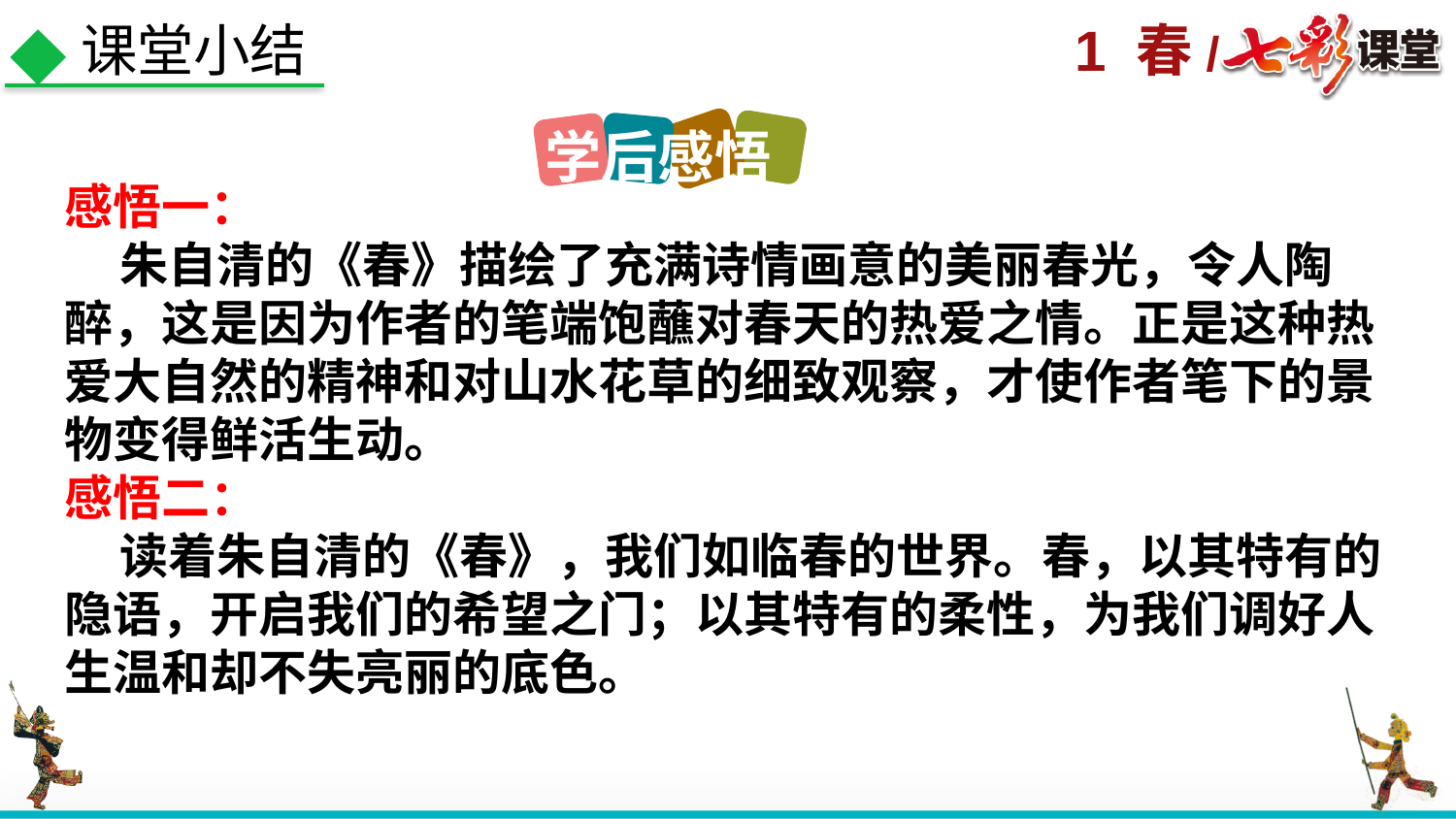

课堂小结

学后感悟

感悟一：
    朱自清的《春》描绘了充满诗情画意的美丽春光，令人陶醉，这是因为作者的笔端饱蘸对春天的热爱之情。正是这种热爱大自然的精神和对山水花草的细致观察，才使作者笔下的景物变得鲜活生动。
感悟二：
    读着朱自清的《春》，我们如临春的世界。春，以其特有的隐语，开启我们的希望之门；以其特有的柔性，为我们调好人生温和却不失亮丽的底色。